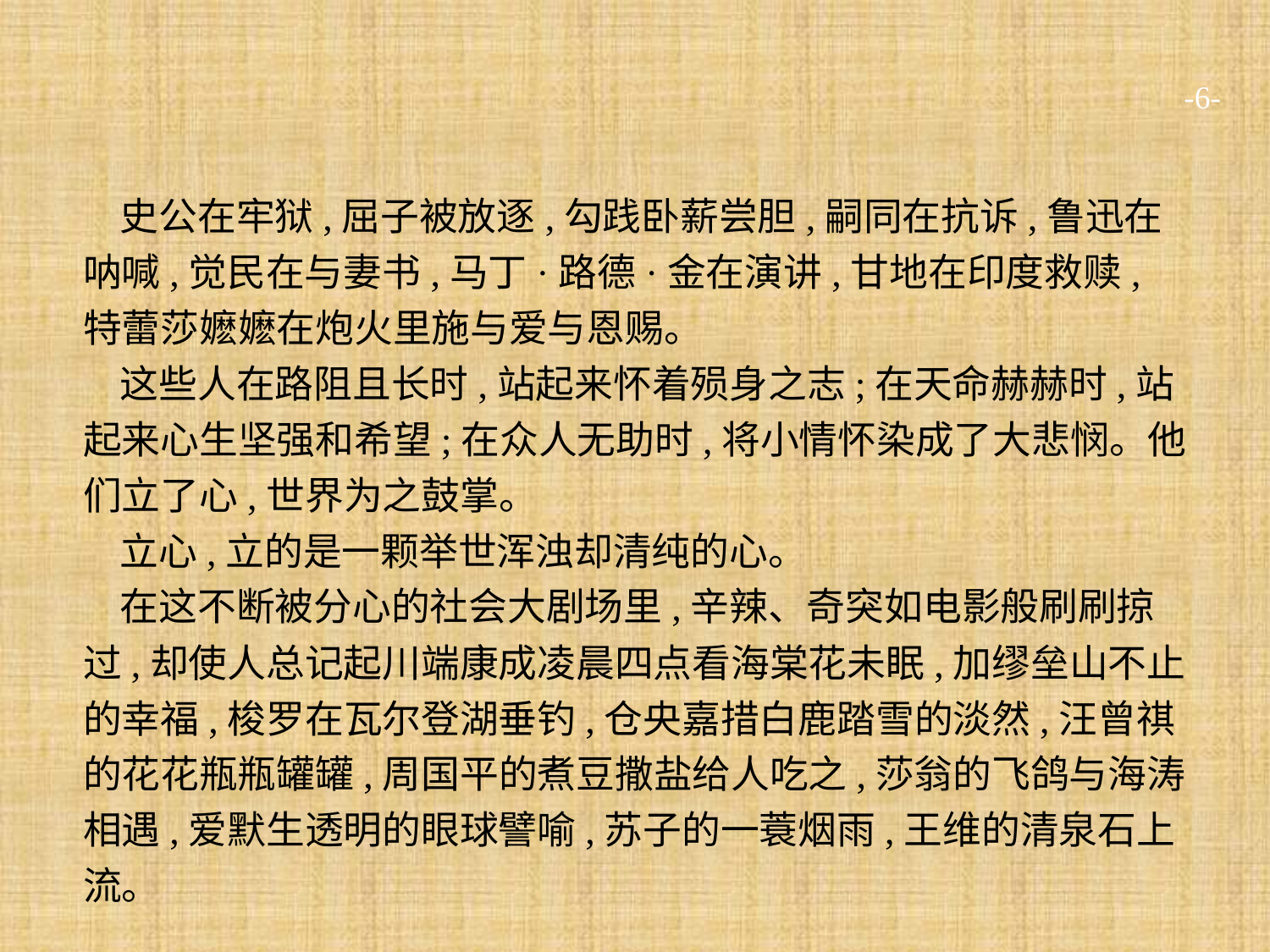

-6-
史公在牢狱,屈子被放逐,勾践卧薪尝胆,嗣同在抗诉,鲁迅在呐喊,觉民在与妻书,马丁·路德·金在演讲,甘地在印度救赎,特蕾莎嬷嬷在炮火里施与爱与恩赐。
这些人在路阻且长时,站起来怀着殒身之志;在天命赫赫时,站起来心生坚强和希望;在众人无助时,将小情怀染成了大悲悯。他们立了心,世界为之鼓掌。
立心,立的是一颗举世浑浊却清纯的心。
在这不断被分心的社会大剧场里,辛辣、奇突如电影般刷刷掠过,却使人总记起川端康成凌晨四点看海棠花未眠,加缪垒山不止的幸福,梭罗在瓦尔登湖垂钓,仓央嘉措白鹿踏雪的淡然,汪曾祺的花花瓶瓶罐罐,周国平的煮豆撒盐给人吃之,莎翁的飞鸽与海涛相遇,爱默生透明的眼球譬喻,苏子的一蓑烟雨,王维的清泉石上流。